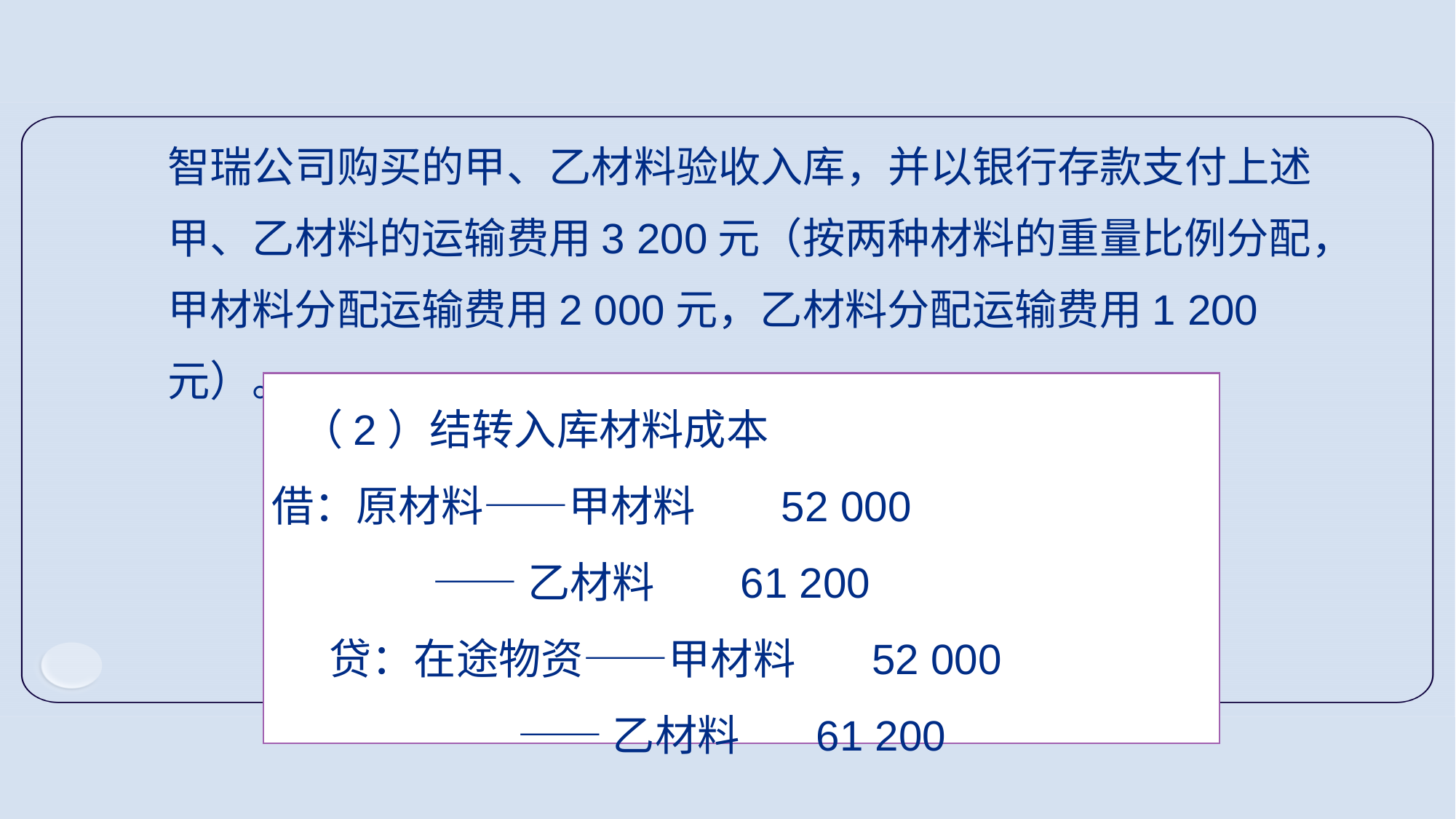

智瑞公司购买的甲、乙材料验收入库，并以银行存款支付上述甲、乙材料的运输费用3 200元（按两种材料的重量比例分配，甲材料分配运输费用2 000元，乙材料分配运输费用1 200元）。
  （2）结转入库材料成本
借：原材料――甲材料        52 000
                 ――乙材料        61 200
     贷：在途物资――甲材料       52 000
                          ――乙材料       61 200